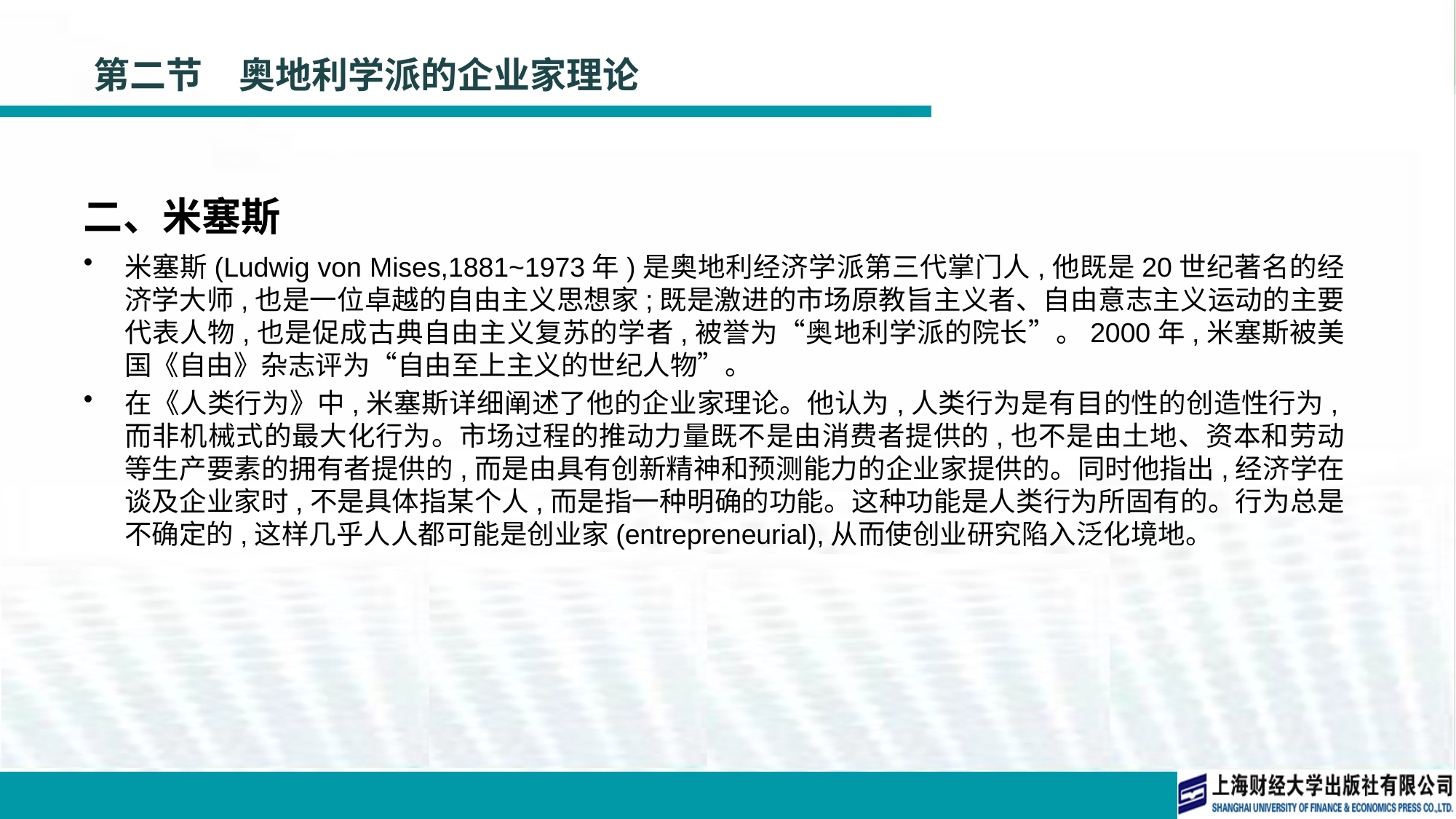

# 第二节　奥地利学派的企业家理论
二、米塞斯
米塞斯(Ludwig von Mises,1881~1973年)是奥地利经济学派第三代掌门人,他既是20世纪著名的经济学大师,也是一位卓越的自由主义思想家;既是激进的市场原教旨主义者、自由意志主义运动的主要代表人物,也是促成古典自由主义复苏的学者,被誉为“奥地利学派的院长”。2000年,米塞斯被美国《自由》杂志评为“自由至上主义的世纪人物”。
在《人类行为》中,米塞斯详细阐述了他的企业家理论。他认为,人类行为是有目的性的创造性行为,而非机械式的最大化行为。市场过程的推动力量既不是由消费者提供的,也不是由土地、资本和劳动等生产要素的拥有者提供的,而是由具有创新精神和预测能力的企业家提供的。同时他指出,经济学在谈及企业家时,不是具体指某个人,而是指一种明确的功能。这种功能是人类行为所固有的。行为总是不确定的,这样几乎人人都可能是创业家(entrepreneurial),从而使创业研究陷入泛化境地。